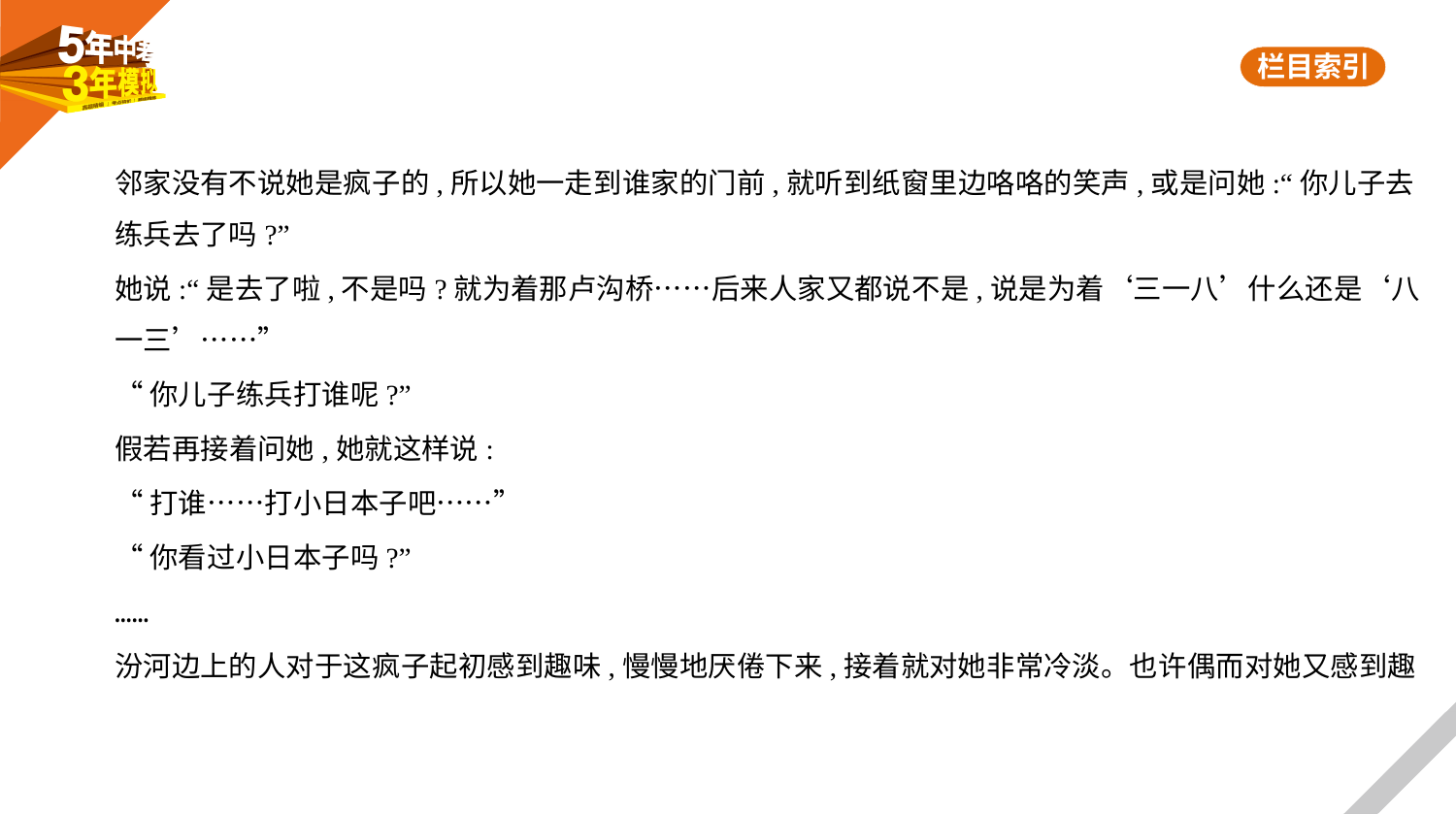

邻家没有不说她是疯子的,所以她一走到谁家的门前,就听到纸窗里边咯咯的笑声,或是问她:“你儿子去
练兵去了吗?”
她说:“是去了啦,不是吗?就为着那卢沟桥……后来人家又都说不是,说是为着‘三一八’什么还是‘八
一三’……”
“你儿子练兵打谁呢?”
假若再接着问她,她就这样说:
“打谁……打小日本子吧……”
“你看过小日本子吗?”
……
汾河边上的人对于这疯子起初感到趣味,慢慢地厌倦下来,接着就对她非常冷淡。也许偶而对她又感到趣